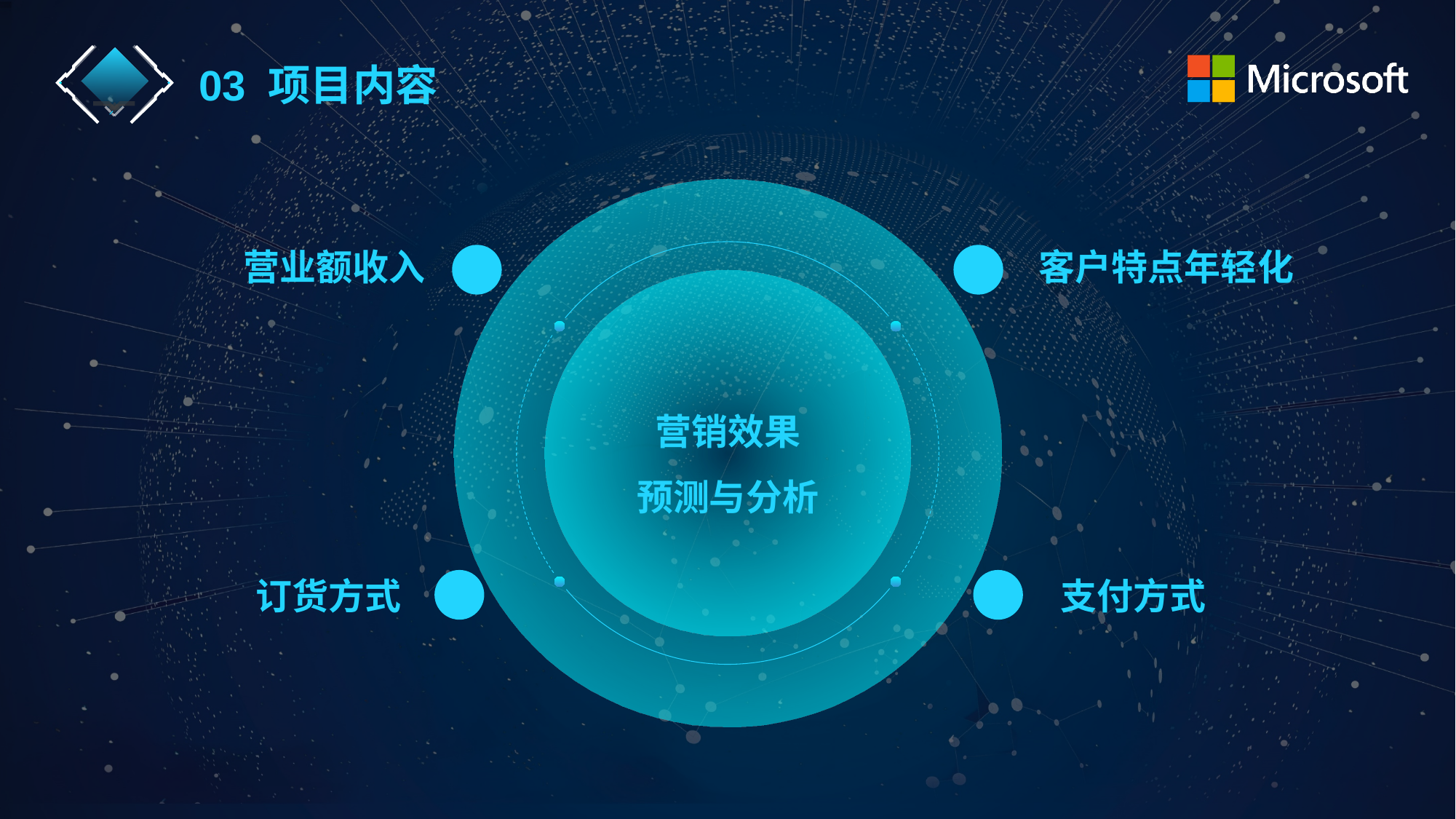

03 项目内容

营业额收入
客户特点年轻化

营销效果
预测与分析
订货方式
支付方式